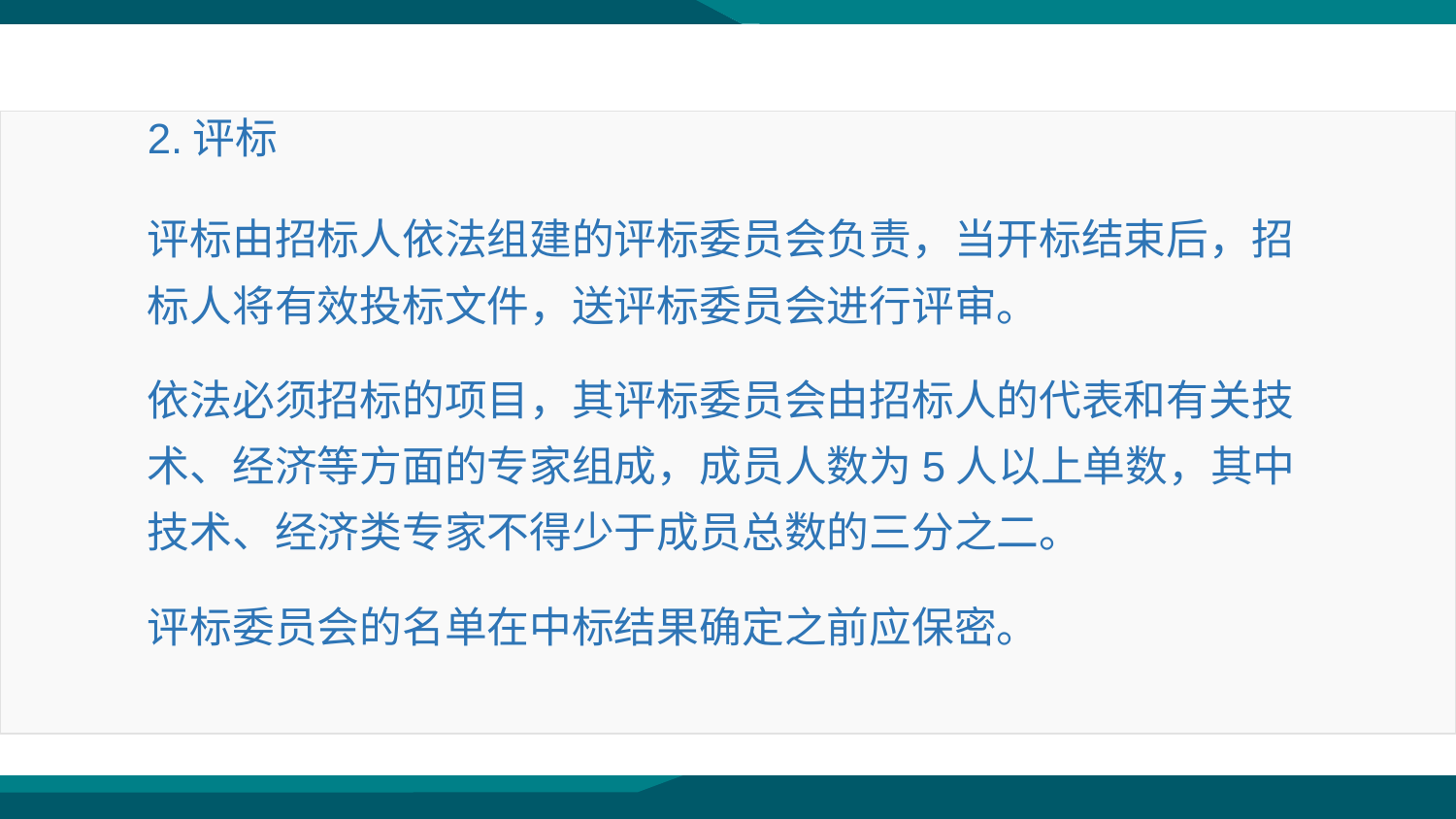

2.评标

评标由招标人依法组建的评标委员会负责，当开标结束后，招标人将有效投标文件，送评标委员会进行评审。

依法必须招标的项目，其评标委员会由招标人的代表和有关技术、经济等方面的专家组成，成员人数为5人以上单数，其中技术、经济类专家不得少于成员总数的三分之二。

评标委员会的名单在中标结果确定之前应保密。